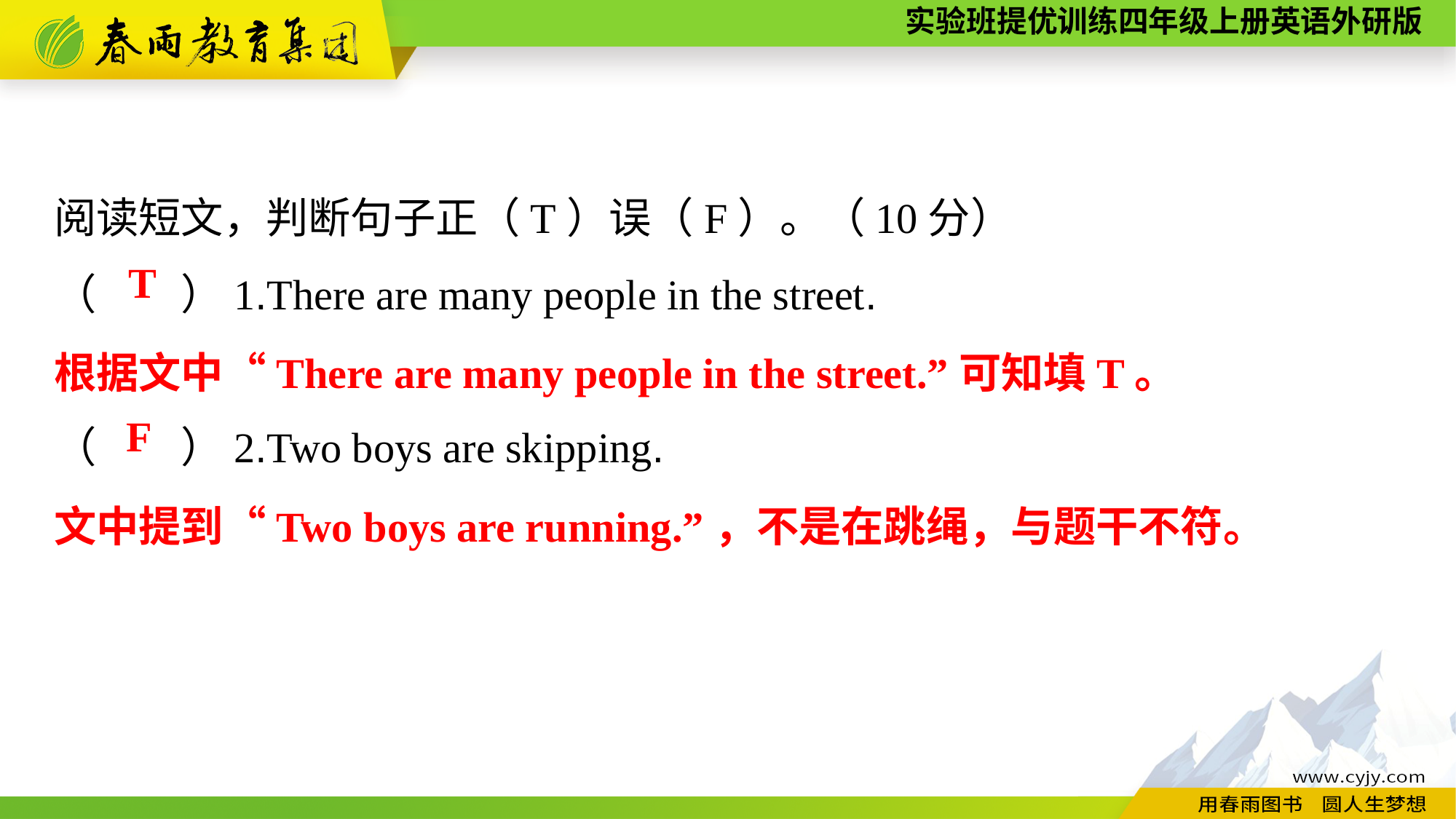

阅读短文，判断句子正（T）误（F）。（10分）
（　　）1.There are many people in the street.

（　　）2.Two boys are skipping.

T
根据文中“There are many people in the street.”可知填T。
F
文中提到“Two boys are running.”，不是在跳绳，与题干不符。